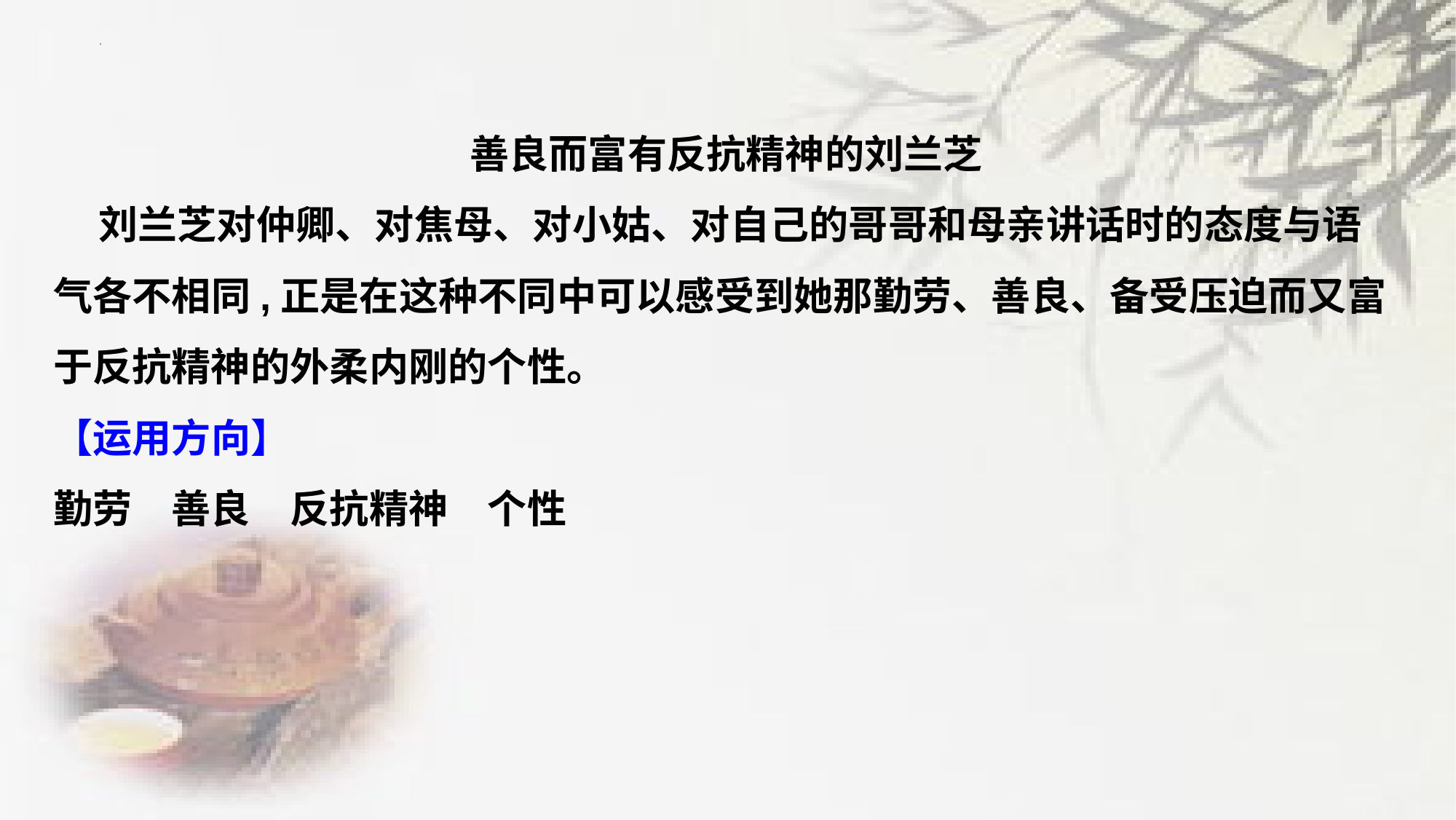

善良而富有反抗精神的刘兰芝
    刘兰芝对仲卿、对焦母、对小姑、对自己的哥哥和母亲讲话时的态度与语气各不相同,正是在这种不同中可以感受到她那勤劳、善良、备受压迫而又富于反抗精神的外柔内刚的个性。
【运用方向】
勤劳　善良　反抗精神　个性